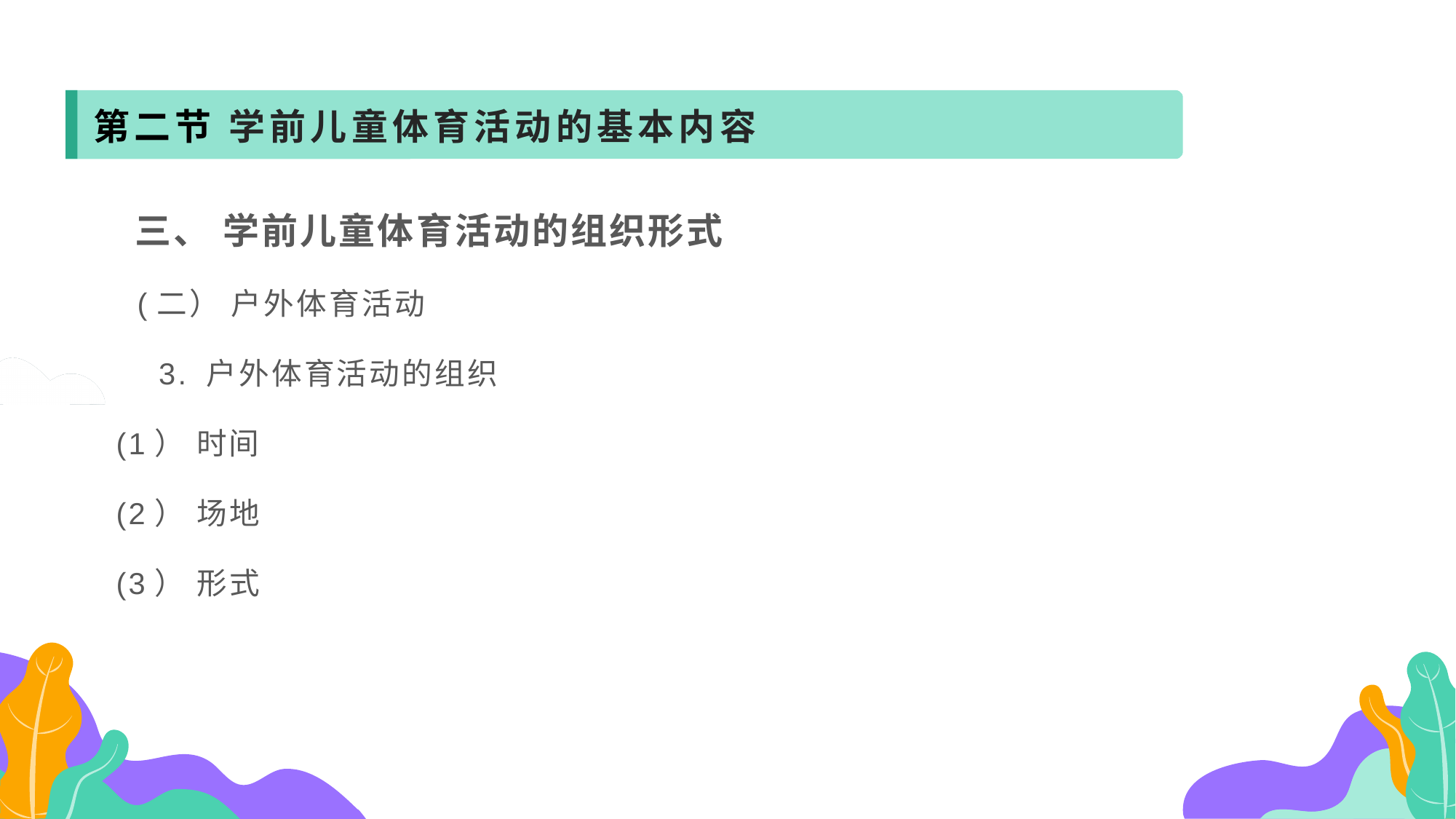

第二节 学前儿童体育活动的基本内容
 三、 学前儿童体育活动的组织形式
  (二） 户外体育活动
    3. 户外体育活动的组织
(1） 时间
(2） 场地
(3） 形式